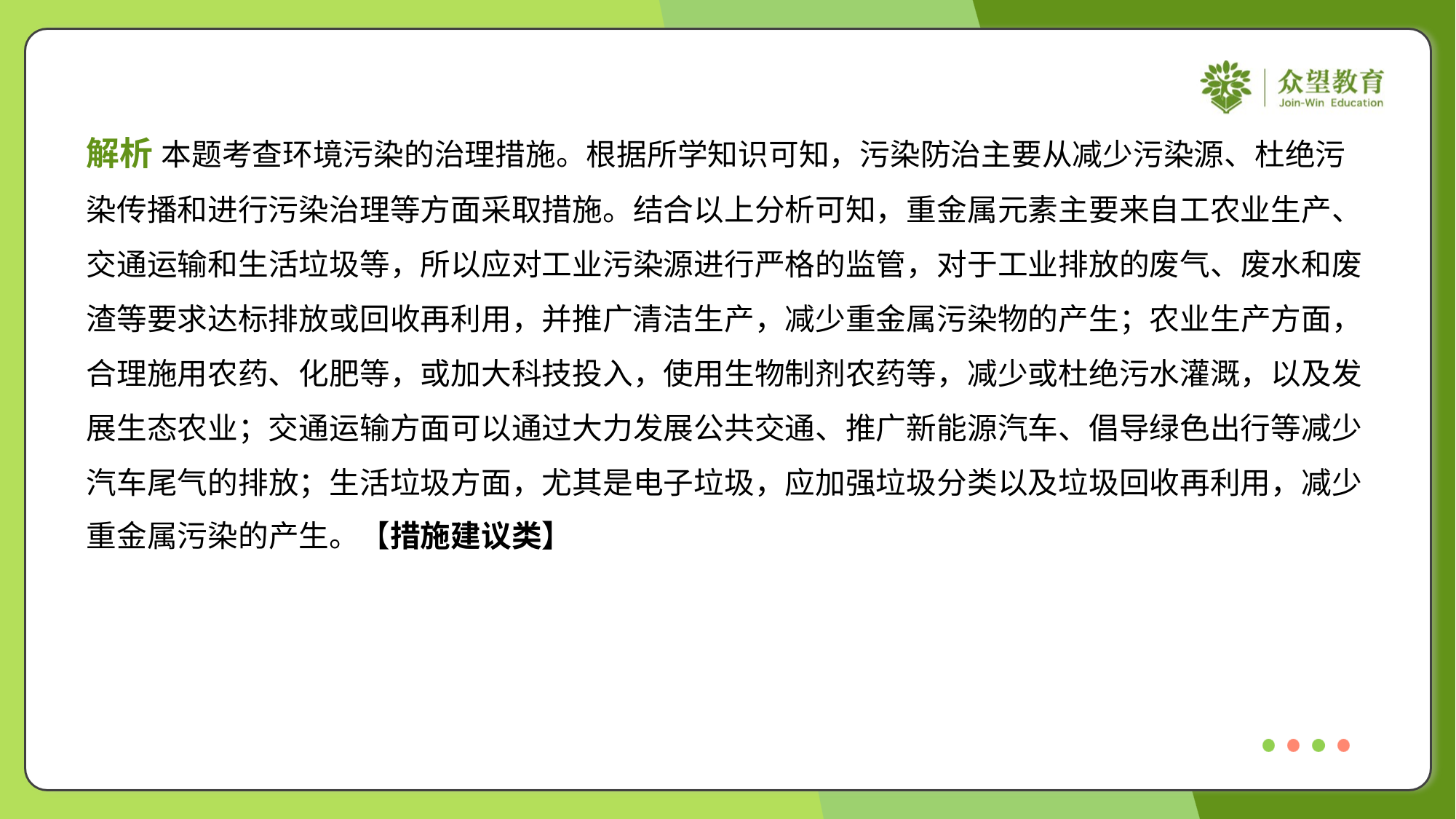

解析 本题考查环境污染的治理措施。根据所学知识可知，污染防治主要从减少污染源、杜绝污
染传播和进行污染治理等方面采取措施。结合以上分析可知，重金属元素主要来自工农业生产、
交通运输和生活垃圾等，所以应对工业污染源进行严格的监管，对于工业排放的废气、废水和废
渣等要求达标排放或回收再利用，并推广清洁生产，减少重金属污染物的产生；农业生产方面，
合理施用农药、化肥等，或加大科技投入，使用生物制剂农药等，减少或杜绝污水灌溉，以及发
展生态农业；交通运输方面可以通过大力发展公共交通、推广新能源汽车、倡导绿色出行等减少
汽车尾气的排放；生活垃圾方面，尤其是电子垃圾，应加强垃圾分类以及垃圾回收再利用，减少
重金属污染的产生。【措施建议类】